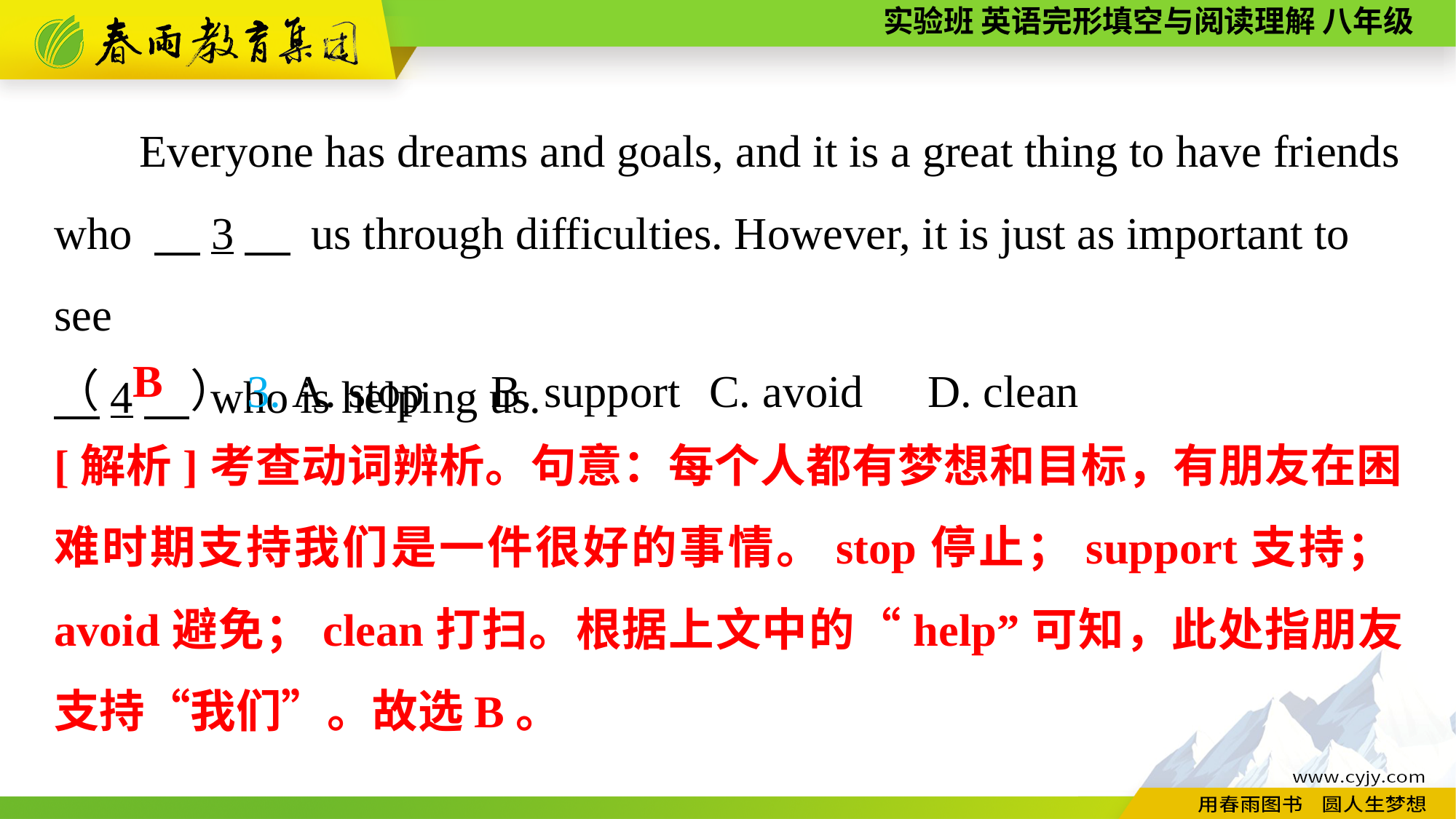

Everyone has dreams and goals, and it is a great thing to have friends who 　3　 us through difficulties. However, it is just as important to see
　4　 who is helping us.
（　　）3. A. stop	B. support	C. avoid	D. clean
B
[解析]考查动词辨析。句意：每个人都有梦想和目标，有朋友在困难时期支持我们是一件很好的事情。stop停止；support支持；avoid避免；clean打扫。根据上文中的“help”可知，此处指朋友支持“我们”。故选B。